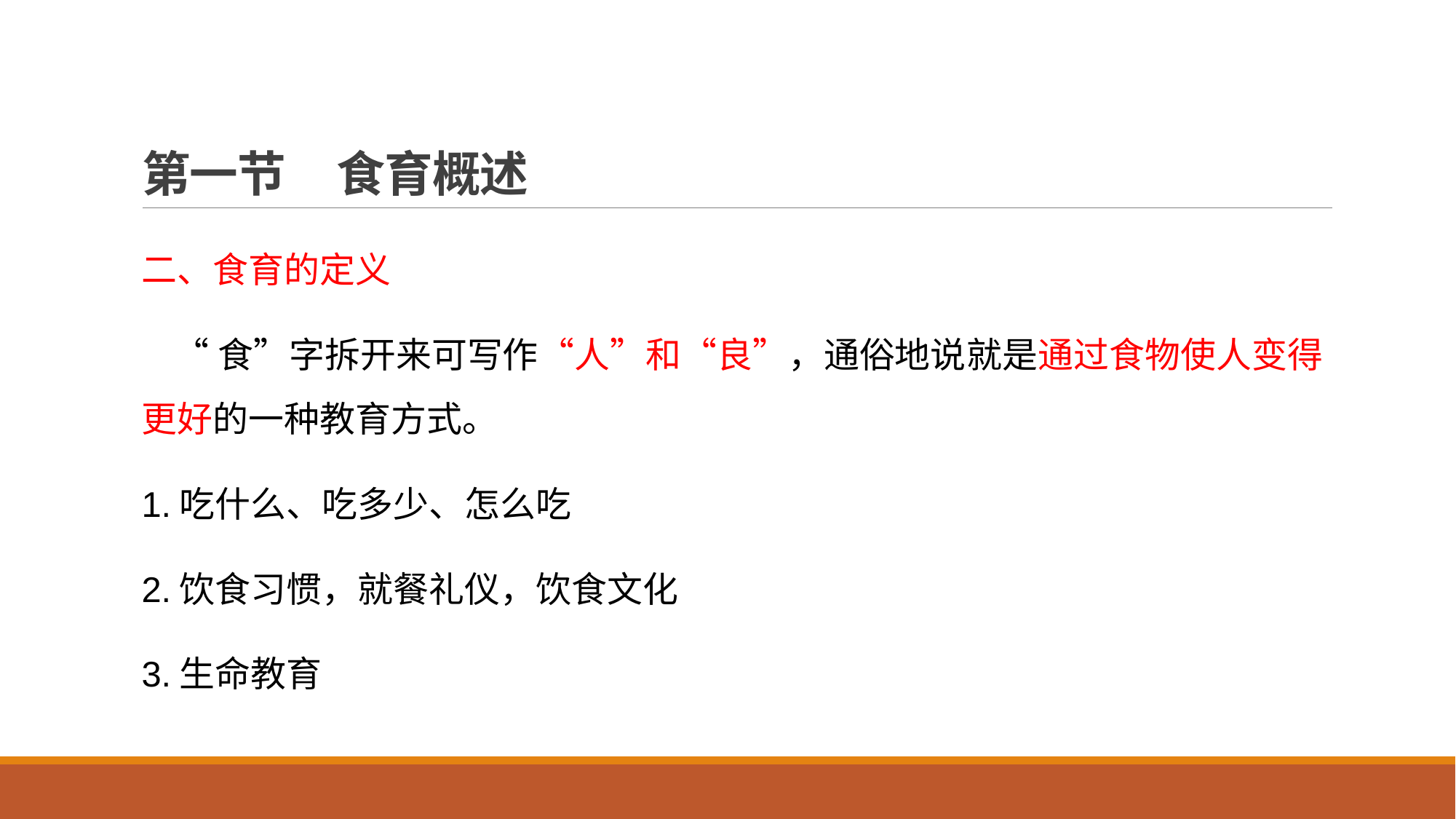

# 第一节     食育概述
二、食育的定义
    “食”字拆开来可写作“人”和“良”，通俗地说就是通过食物使人变得更好的一种教育方式。
1.吃什么、吃多少、怎么吃
2.饮食习惯，就餐礼仪，饮食文化
3.生命教育